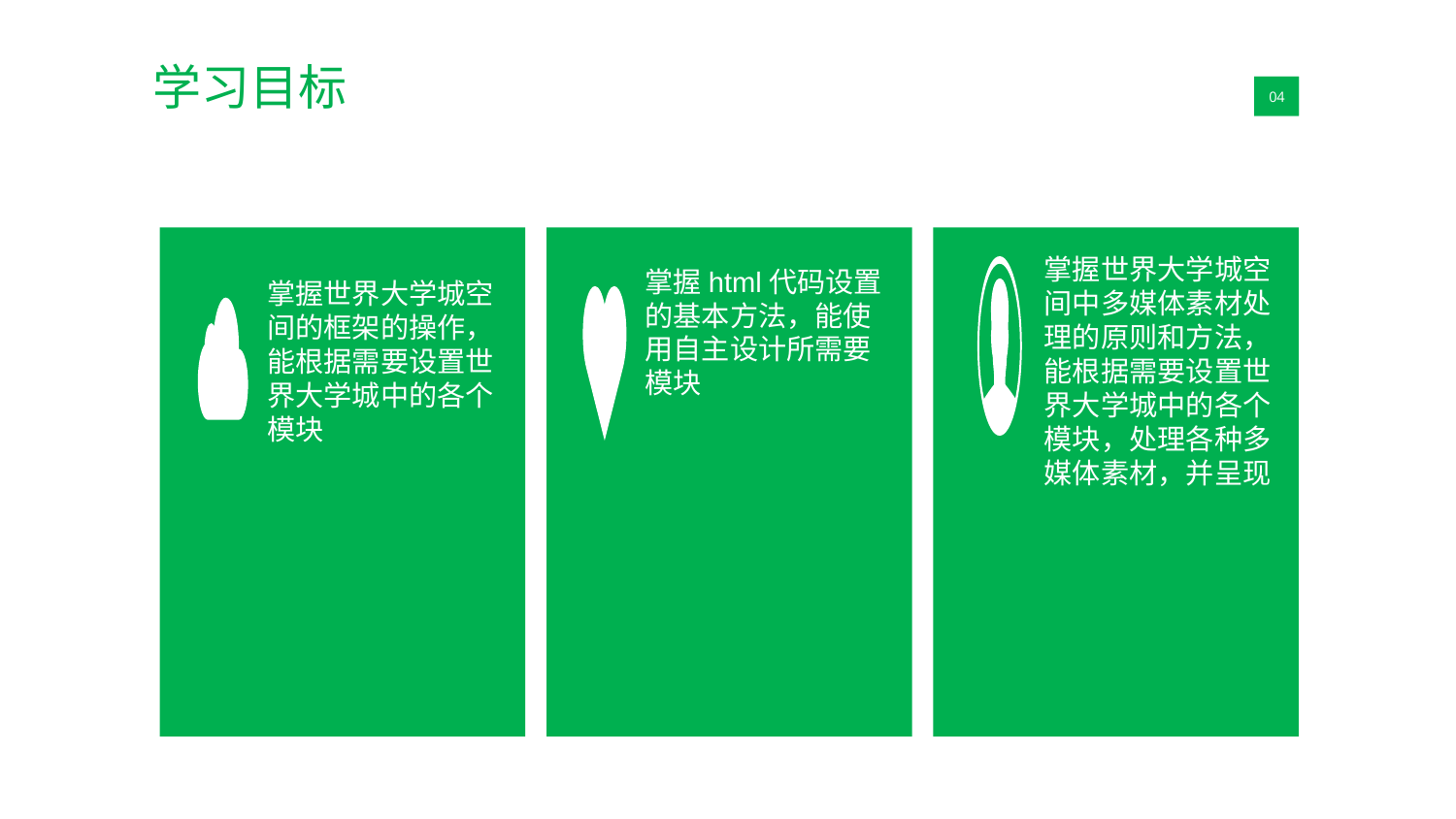

学习目标

01
04

掌握世界大学城空间中多媒体素材处理的原则和方法，能根据需要设置世界大学城中的各个模块，处理各种多媒体素材，并呈现

掌握html代码设置的基本方法，能使用自主设计所需要模块

掌握世界大学城空间的框架的操作，能根据需要设置世界大学城中的各个模块